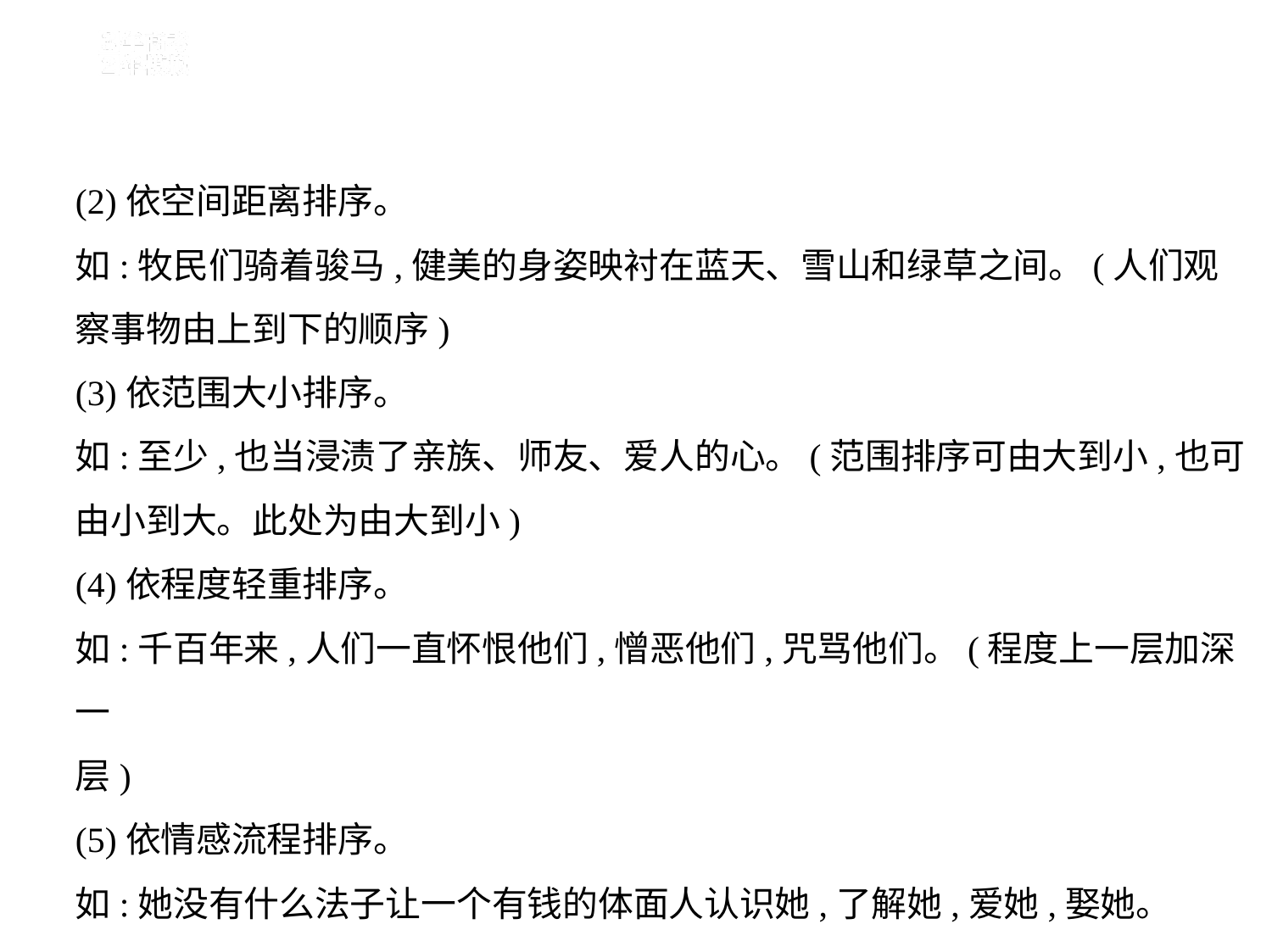

(2)依空间距离排序。
如:牧民们骑着骏马,健美的身姿映衬在蓝天、雪山和绿草之间。(人们观
察事物由上到下的顺序)
(3)依范围大小排序。
如:至少,也当浸渍了亲族、师友、爱人的心。(范围排序可由大到小,也可
由小到大。此处为由大到小)
(4)依程度轻重排序。
如:千百年来,人们一直怀恨他们,憎恶他们,咒骂他们。(程度上一层加深一
层)
(5)依情感流程排序。
如:她没有什么法子让一个有钱的体面人认识她,了解她,爱她,娶她。